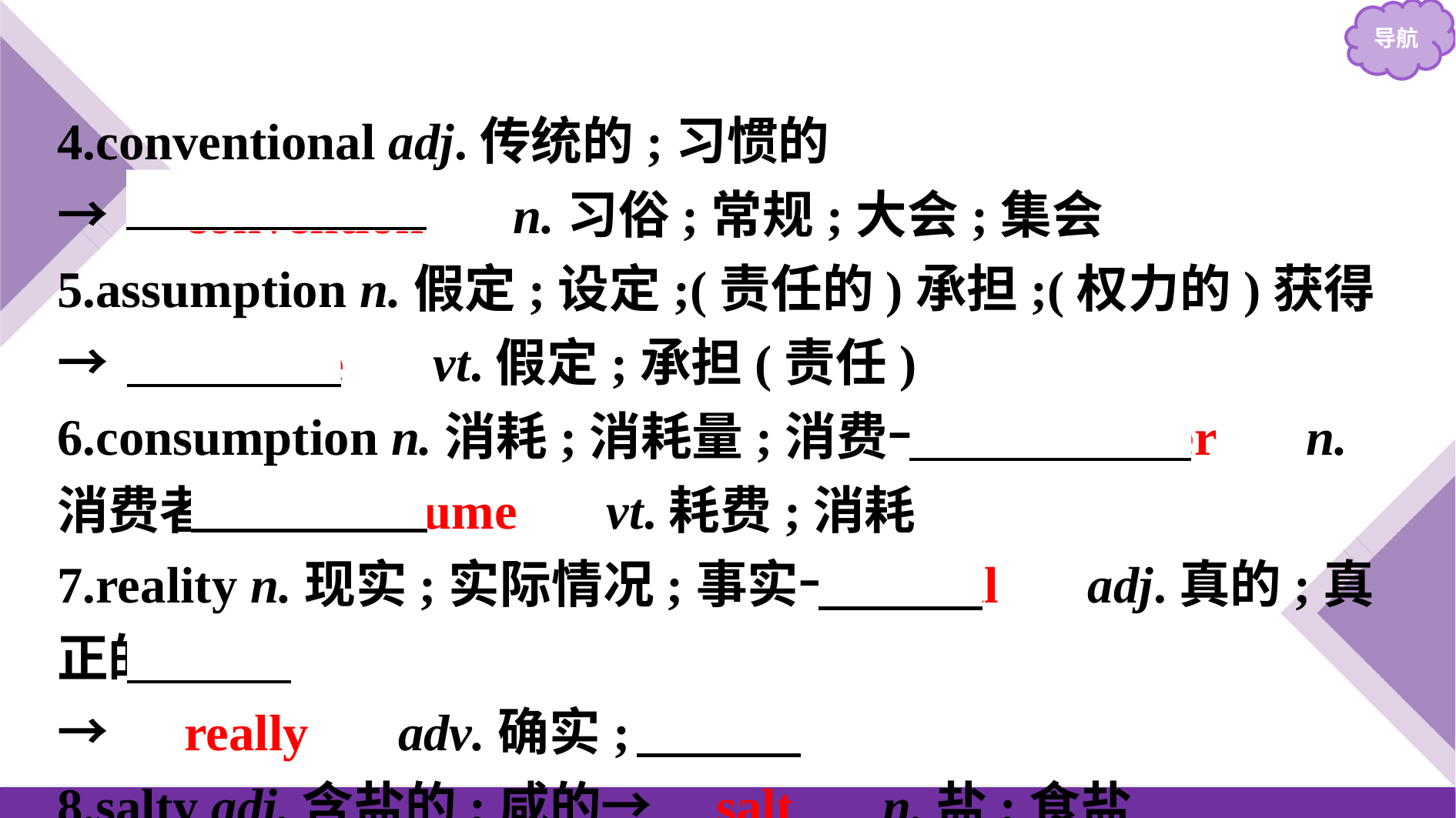

4.conventional adj.传统的;习惯的
→　convention　 n.习俗;常规;大会;集会
5.assumption n.假定;设定;(责任的)承担;(权力的)获得
→　assume　 vt.假定;承担(责任)
6.consumption n.消耗;消耗量;消费→　consumer　 n.消费者→　consume　 vt.耗费;消耗
7.reality n.现实;实际情况;事实→　real　 adj.真的;真正的
→　really　 adv.确实;的确
8.salty adj.含盐的;咸的→　salt　 n.盐;食盐